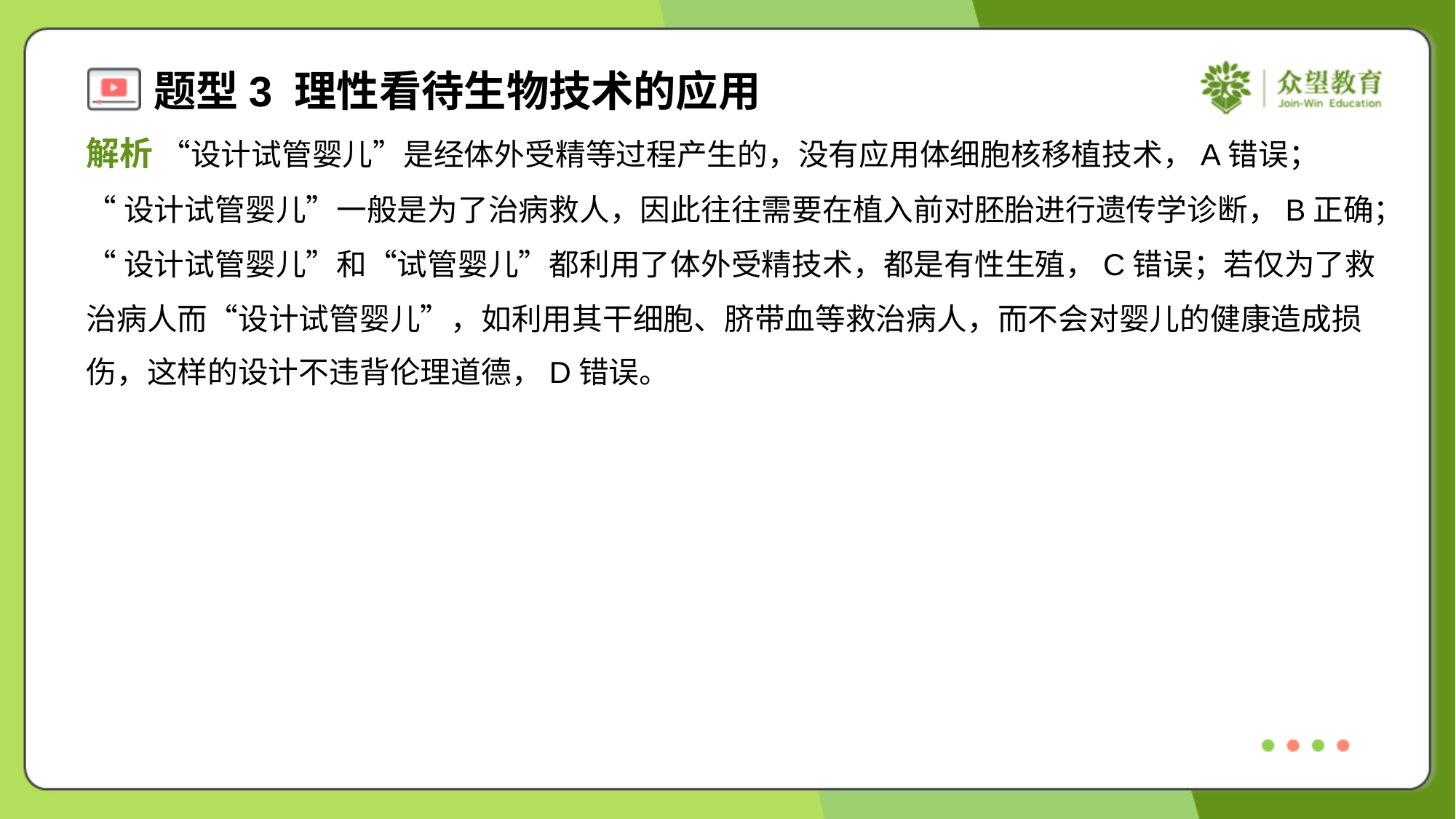

解析 “设计试管婴儿”是经体外受精等过程产生的，没有应用体细胞核移植技术，A错误；
“设计试管婴儿”一般是为了治病救人，因此往往需要在植入前对胚胎进行遗传学诊断，B正确；
“设计试管婴儿”和“试管婴儿”都利用了体外受精技术，都是有性生殖，C错误；若仅为了救
治病人而“设计试管婴儿”，如利用其干细胞、脐带血等救治病人，而不会对婴儿的健康造成损
伤，这样的设计不违背伦理道德，D错误。